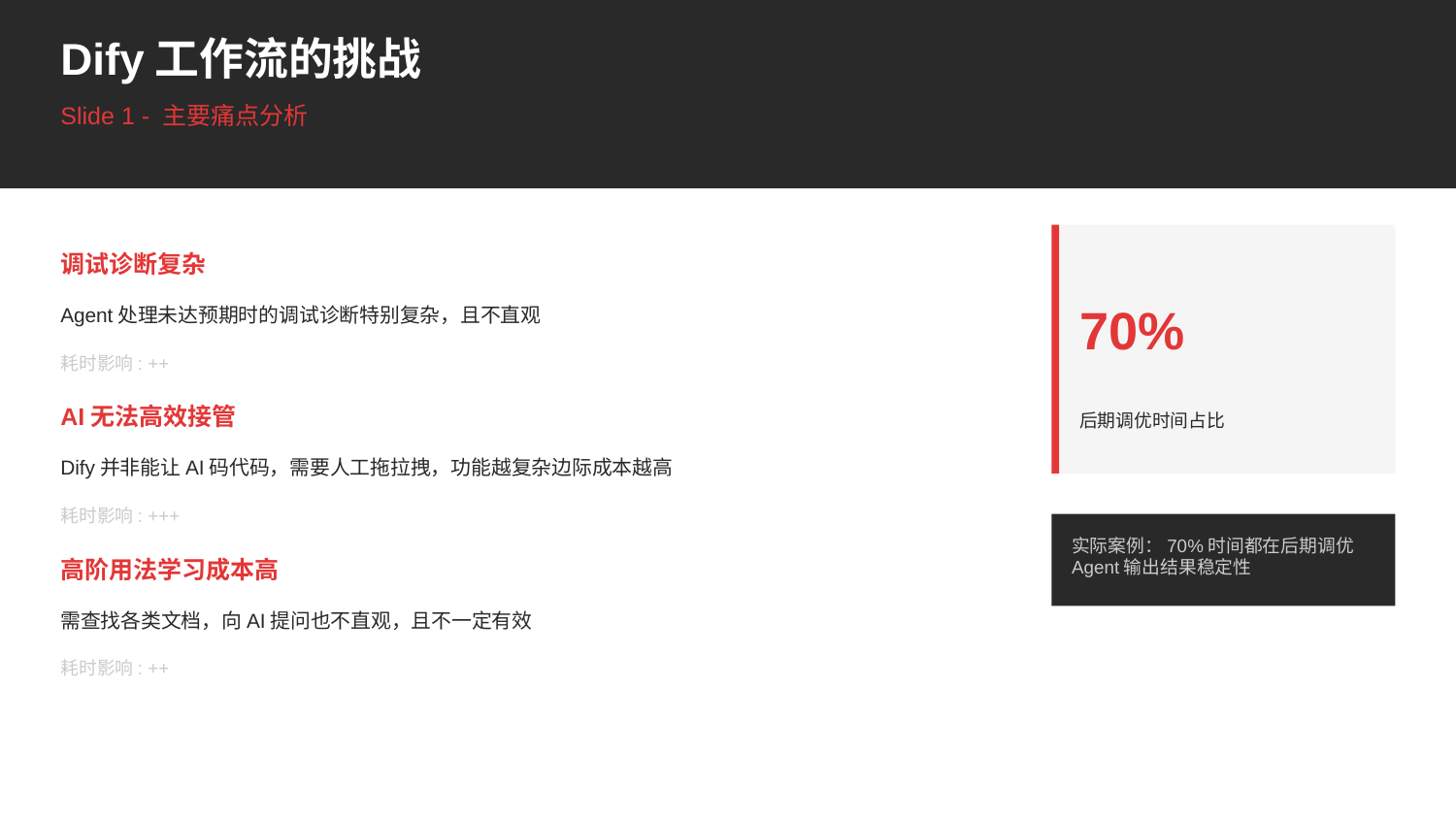

Dify工作流的挑战
Slide 1 - 主要痛点分析

调试诊断复杂
70%
Agent处理未达预期时的调试诊断特别复杂，且不直观
耗时影响: ++
AI无法高效接管
后期调优时间占比
Dify并非能让AI码代码，需要人工拖拉拽，功能越复杂边际成本越高
耗时影响: +++

实际案例：70%时间都在后期调优Agent输出结果稳定性
高阶用法学习成本高
需查找各类文档，向AI提问也不直观，且不一定有效
耗时影响: ++